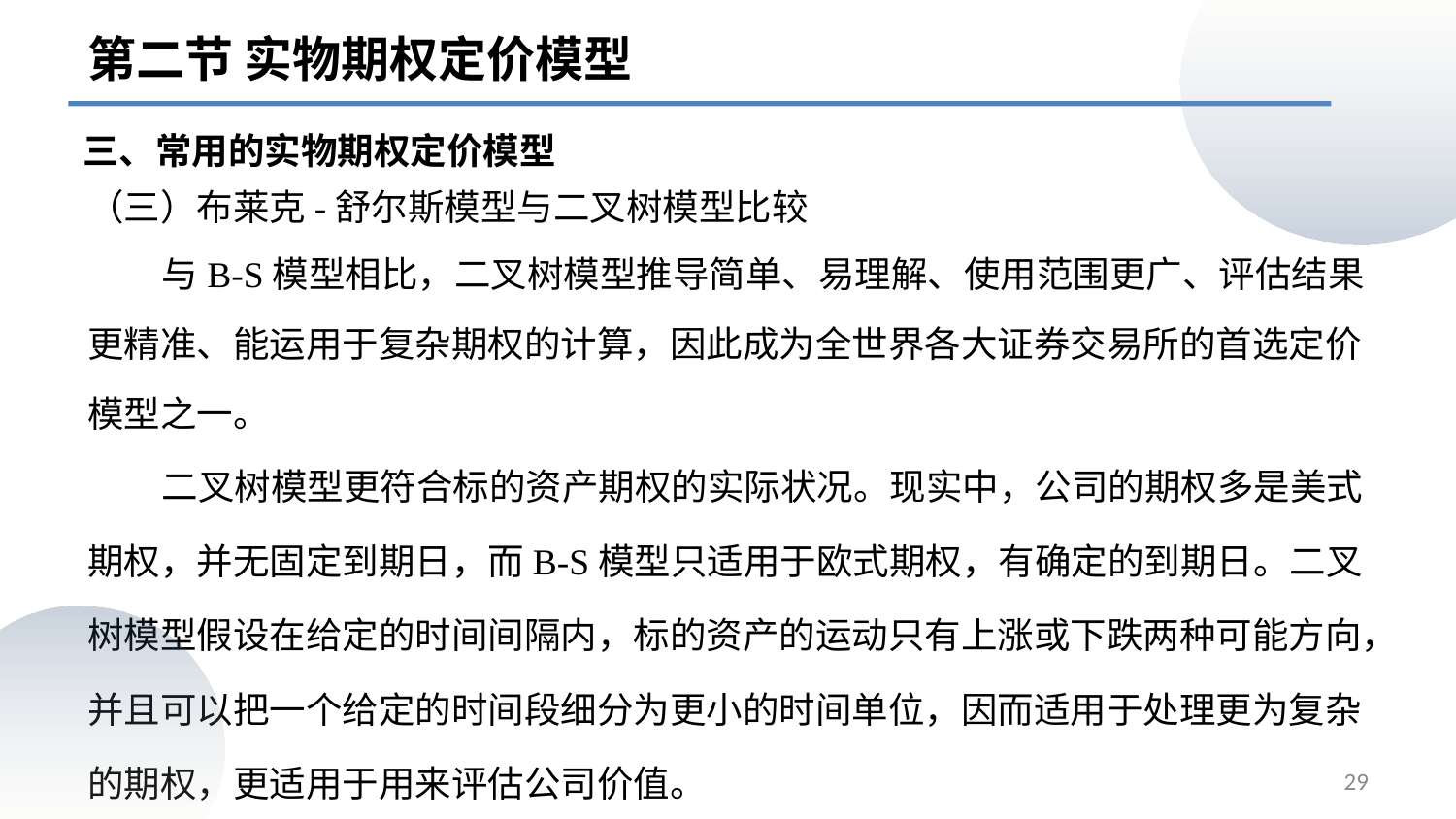

第二节 实物期权定价模型
三、常用的实物期权定价模型
（三）布莱克-舒尔斯模型与二叉树模型比较
# 与B-S模型相比，二叉树模型推导简单、易理解、使用范围更广、评估结果更精准、能运用于复杂期权的计算，因此成为全世界各大证券交易所的首选定价模型之一。
        二叉树模型更符合标的资产期权的实际状况。现实中，公司的期权多是美式期权，并无固定到期日，而B-S模型只适用于欧式期权，有确定的到期日。二叉树模型假设在给定的时间间隔内，标的资产的运动只有上涨或下跌两种可能方向，并且可以把一个给定的时间段细分为更小的时间单位，因而适用于处理更为复杂的期权，更适用于用来评估公司价值。

29